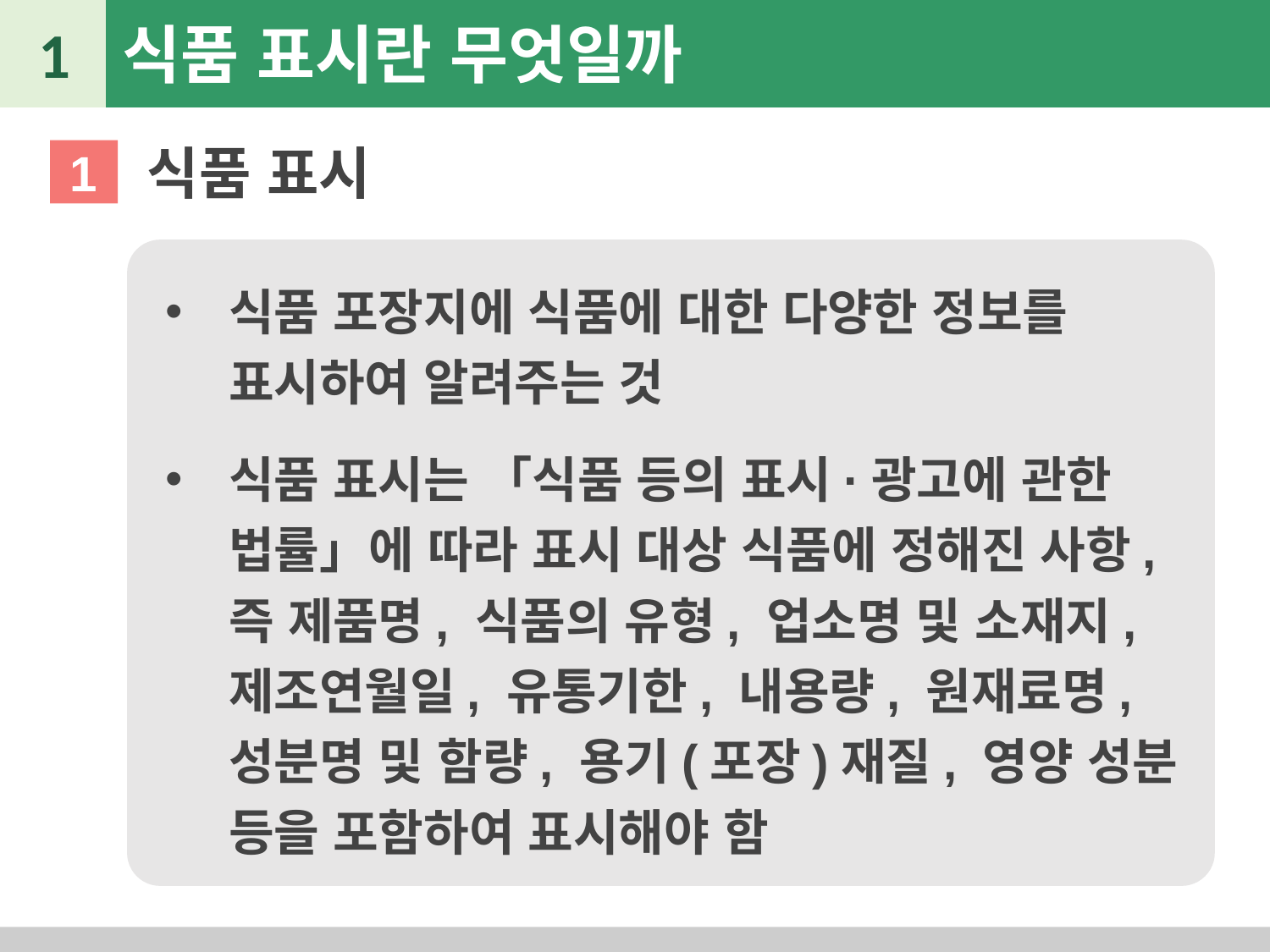

1
식품 표시란 무엇일까
식품 표시
1

식품 포장지에 식품에 대한 다양한 정보를 표시하여 알려주는 것
식품 표시는 「식품 등의 표시·광고에 관한 법률」에 따라 표시 대상 식품에 정해진 사항, 즉 제품명, 식품의 유형, 업소명 및 소재지, 제조연월일, 유통기한, 내용량, 원재료명, 성분명 및 함량, 용기(포장)재질, 영양 성분 등을 포함하여 표시해야 함